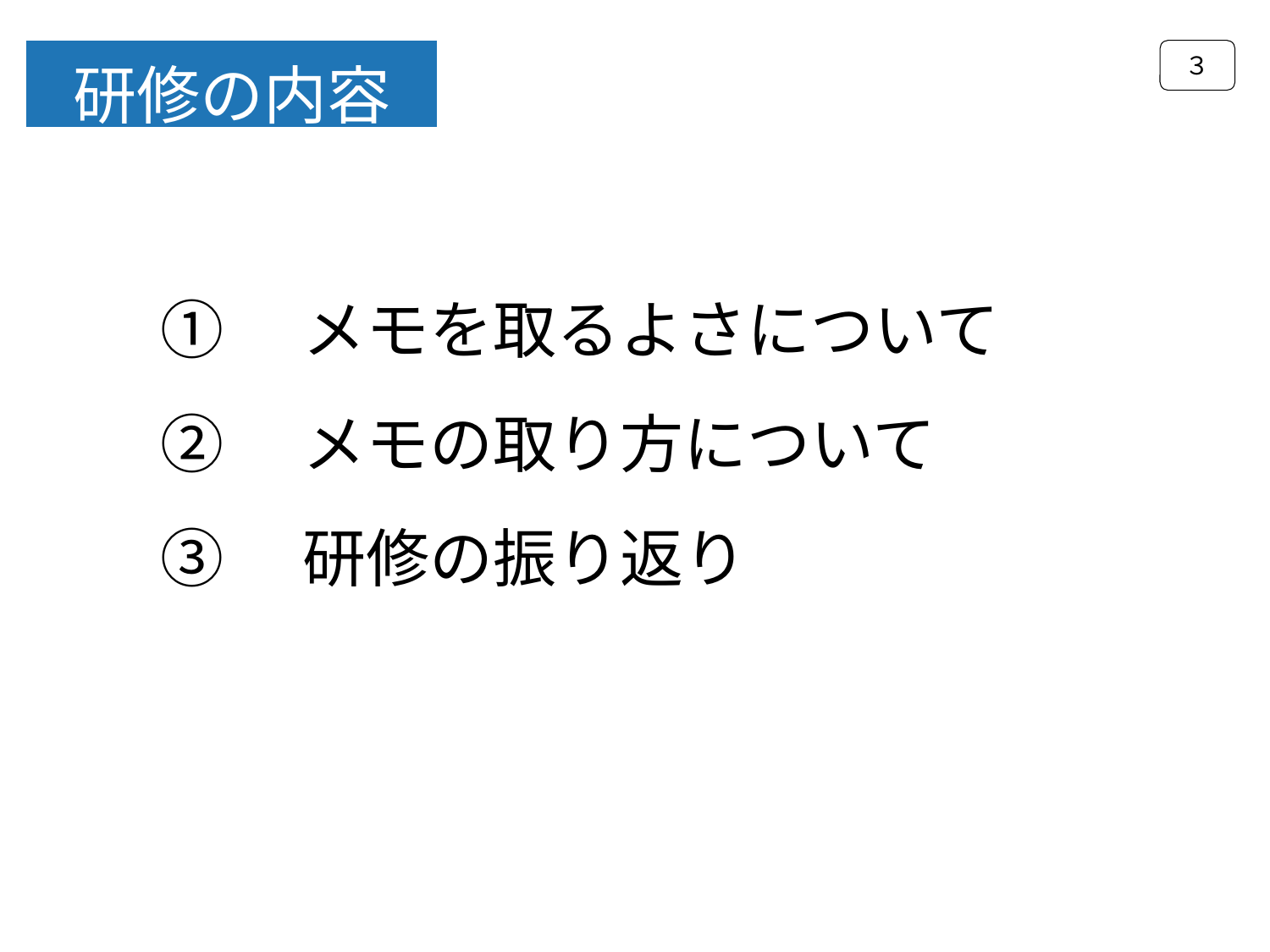

３
研修の内容
①　メモを取るよさについて
②　メモの取り方について
③　研修の振り返り